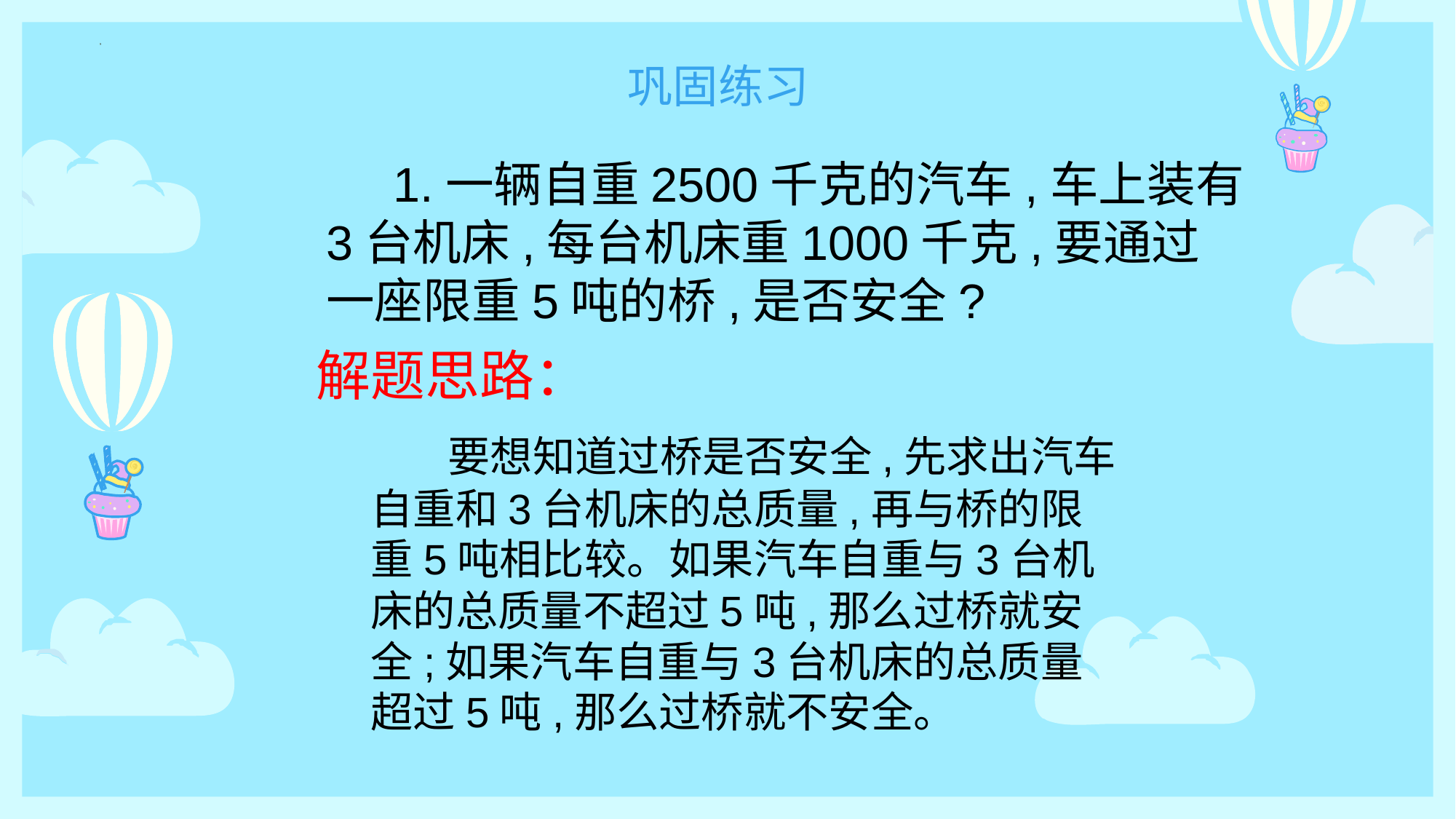

巩固练习

     1.一辆自重2500千克的汽车,车上装有3台机床,每台机床重1000千克,要通过一座限重5吨的桥,是否安全?

解题思路：
      要想知道过桥是否安全,先求出汽车自重和3台机床的总质量,再与桥的限重5吨相比较。如果汽车自重与3台机床的总质量不超过5吨,那么过桥就安全;如果汽车自重与3台机床的总质量超过5吨,那么过桥就不安全。